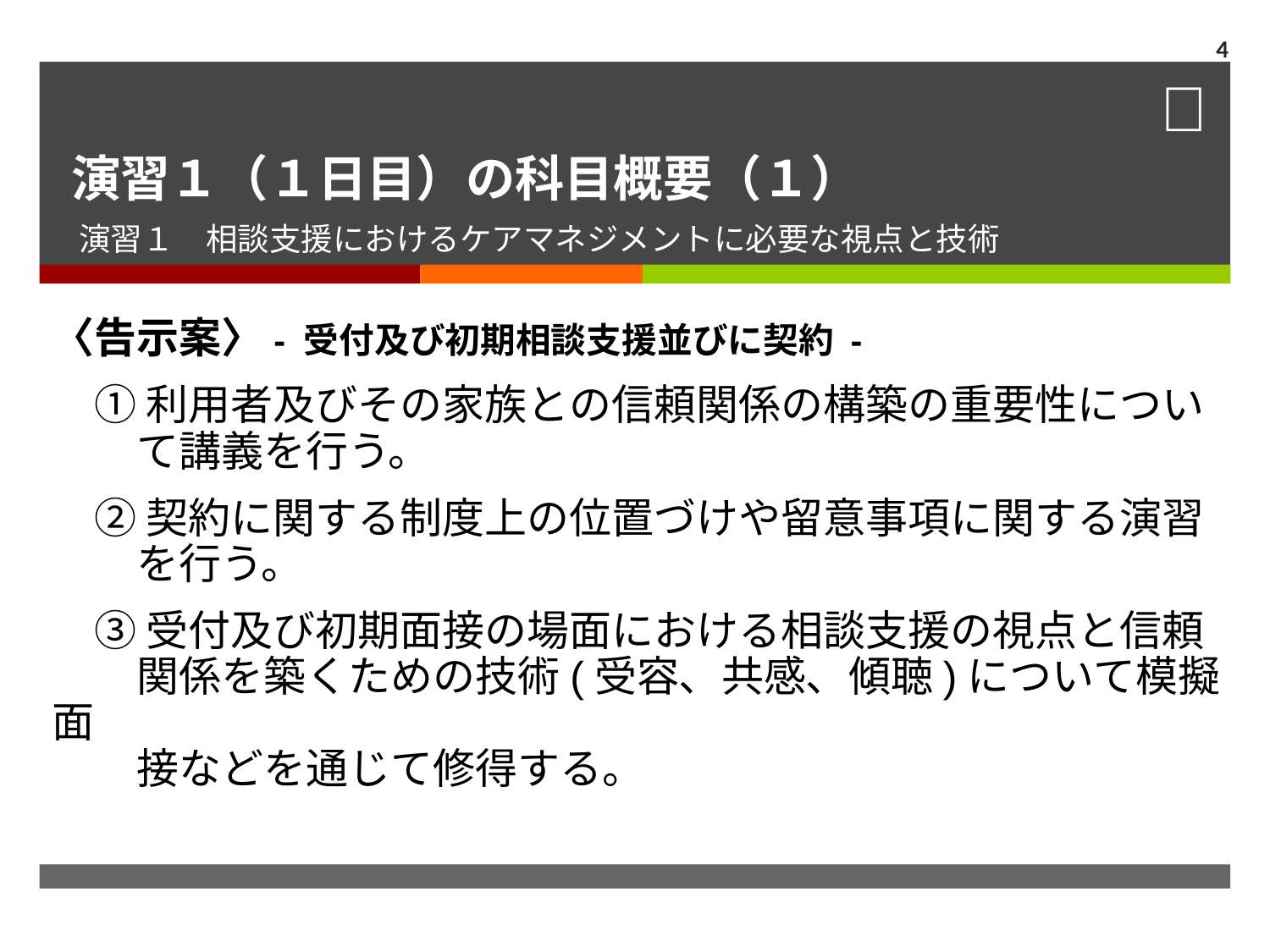

4
# 演習１（１日目）の科目概要（１）
演習１　相談支援におけるケアマネジメントに必要な視点と技術
〈告示案〉- 受付及び初期相談支援並びに契約 -

　① 利用者及びその家族との信頼関係の構築の重要性につい
　　て講義を行う。

　② 契約に関する制度上の位置づけや留意事項に関する演習
　　を行う。

　③ 受付及び初期面接の場面における相談支援の視点と信頼
　　関係を築くための技術(受容、共感、傾聴)について模擬面
　　接などを通じて修得する。